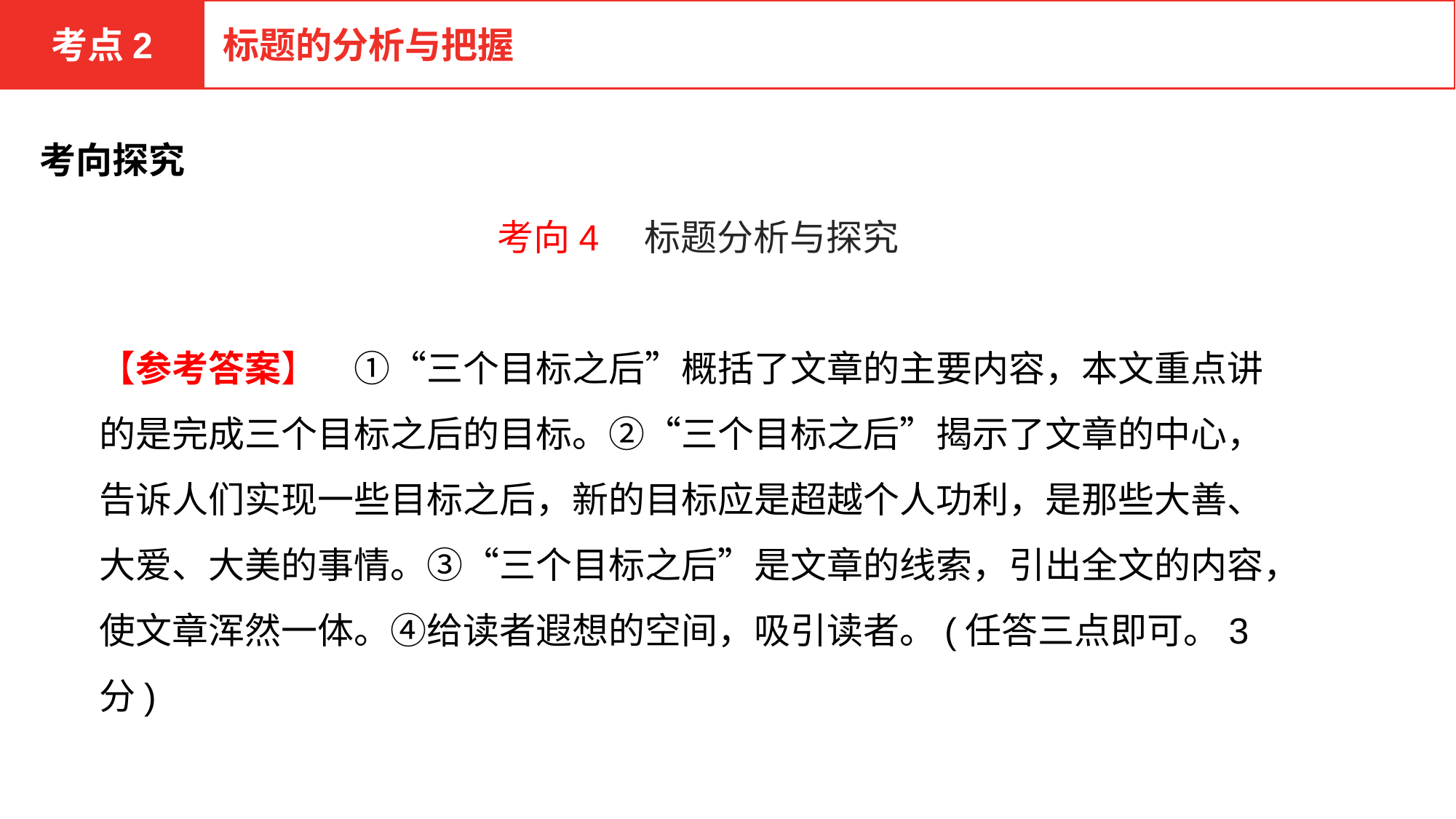

考点2
标题的分析与把握
考向探究
考向4　标题分析与探究

【参考答案】　①“三个目标之后”概括了文章的主要内容，本文重点讲的是完成三个目标之后的目标。②“三个目标之后”揭示了文章的中心，告诉人们实现一些目标之后，新的目标应是超越个人功利，是那些大善、大爱、大美的事情。③“三个目标之后”是文章的线索，引出全文的内容，使文章浑然一体。④给读者遐想的空间，吸引读者。(任答三点即可。3分)